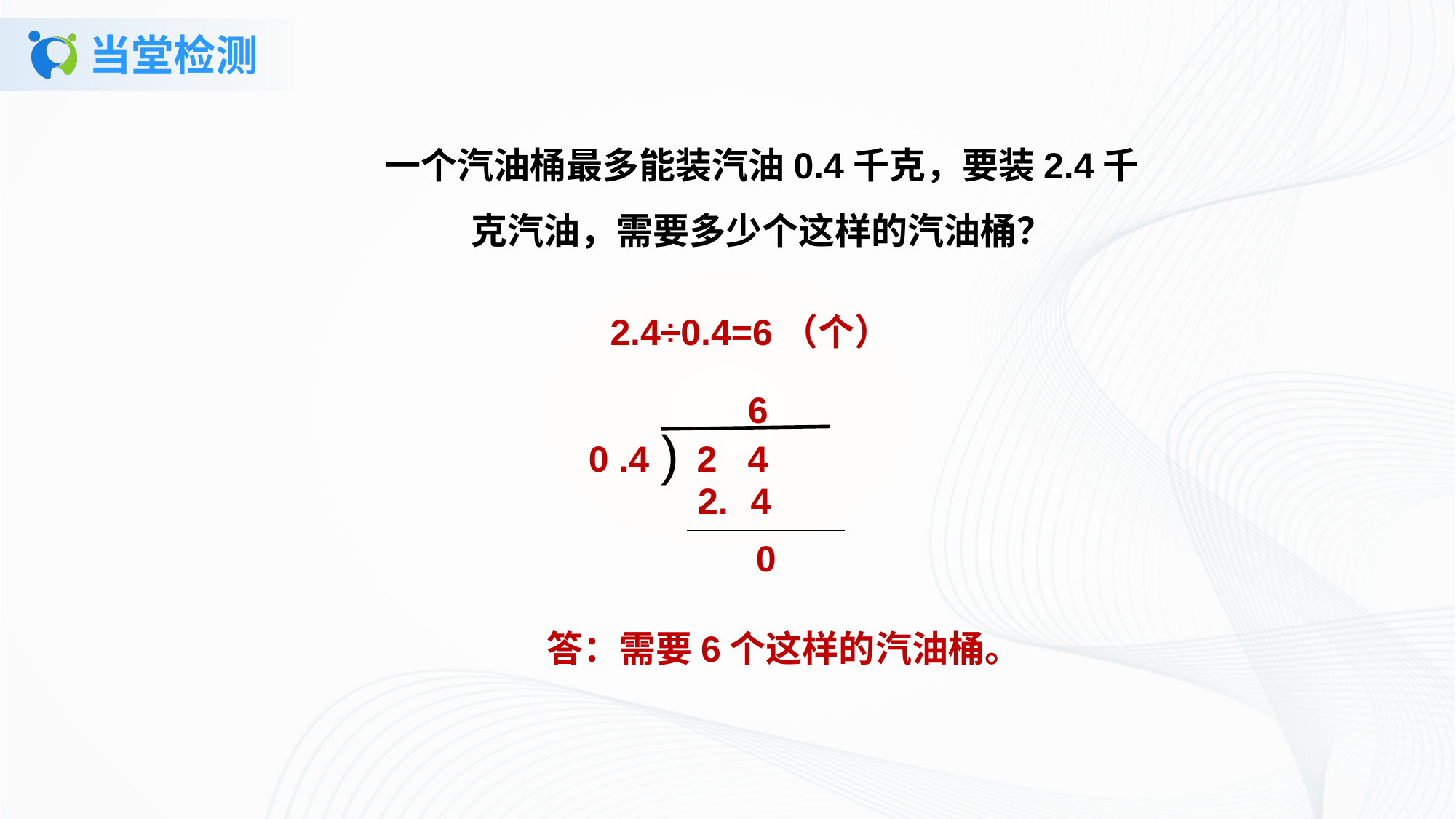

# 当堂检测
一个汽油桶最多能装汽油0.4千克，要装2.4千克汽油，需要多少个这样的汽油桶？
2.4÷0.4=6（个）
6
)

0 .4
| 2. | 4 |  |
| --- | --- | --- |
| 2. | 4 |  |  |
| --- | --- | --- | --- |
| 0 |
| --- |
答：需要6个这样的汽油桶。